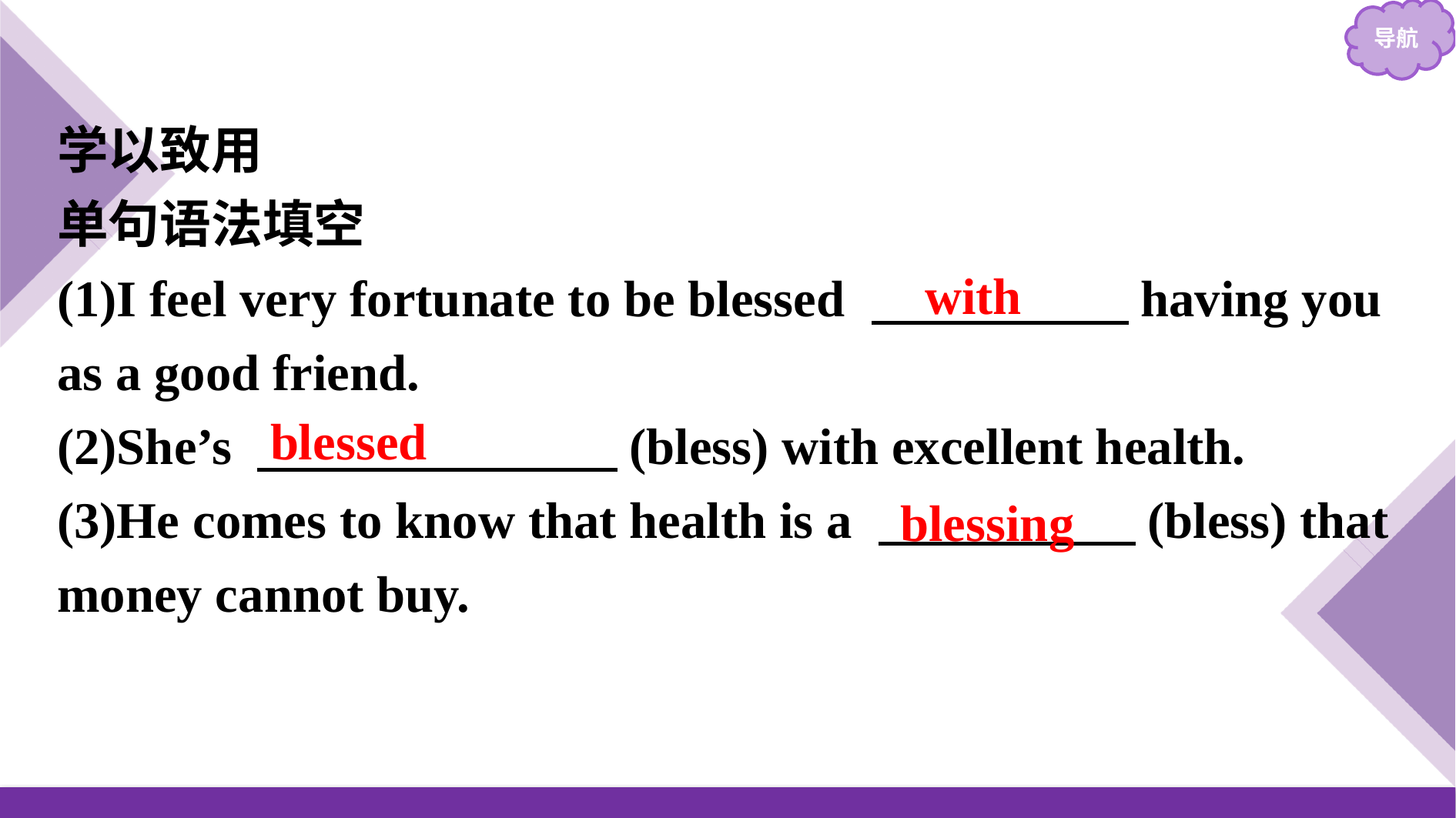

学以致用
单句语法填空
(1)I feel very fortunate to be blessed 　　　　　having you as a good friend.
(2)She’s 　　　　　　　(bless) with excellent health.
(3)He comes to know that health is a 　　　　　(bless) that money cannot buy.
with
blessed
blessing